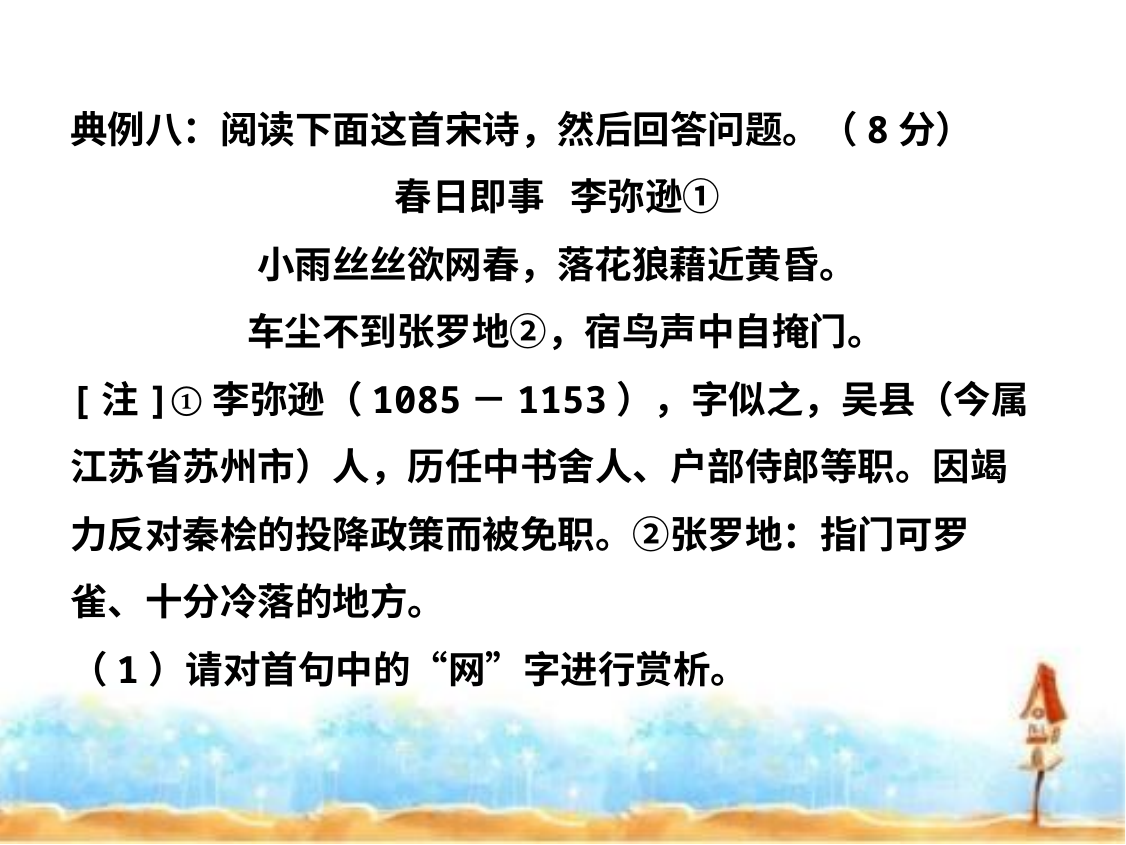

典例八：阅读下面这首宋诗，然后回答问题。（8分）
春日即事   李弥逊①
小雨丝丝欲网春，落花狼藉近黄昏。
 车尘不到张罗地②，宿鸟声中自掩门。
[注]①李弥逊（1085－1153），字似之，吴县（今属江苏省苏州市）人，历任中书舍人、户部侍郎等职。因竭力反对秦桧的投降政策而被免职。②张罗地：指门可罗雀、十分冷落的地方。
（1）请对首句中的“网”字进行赏析。